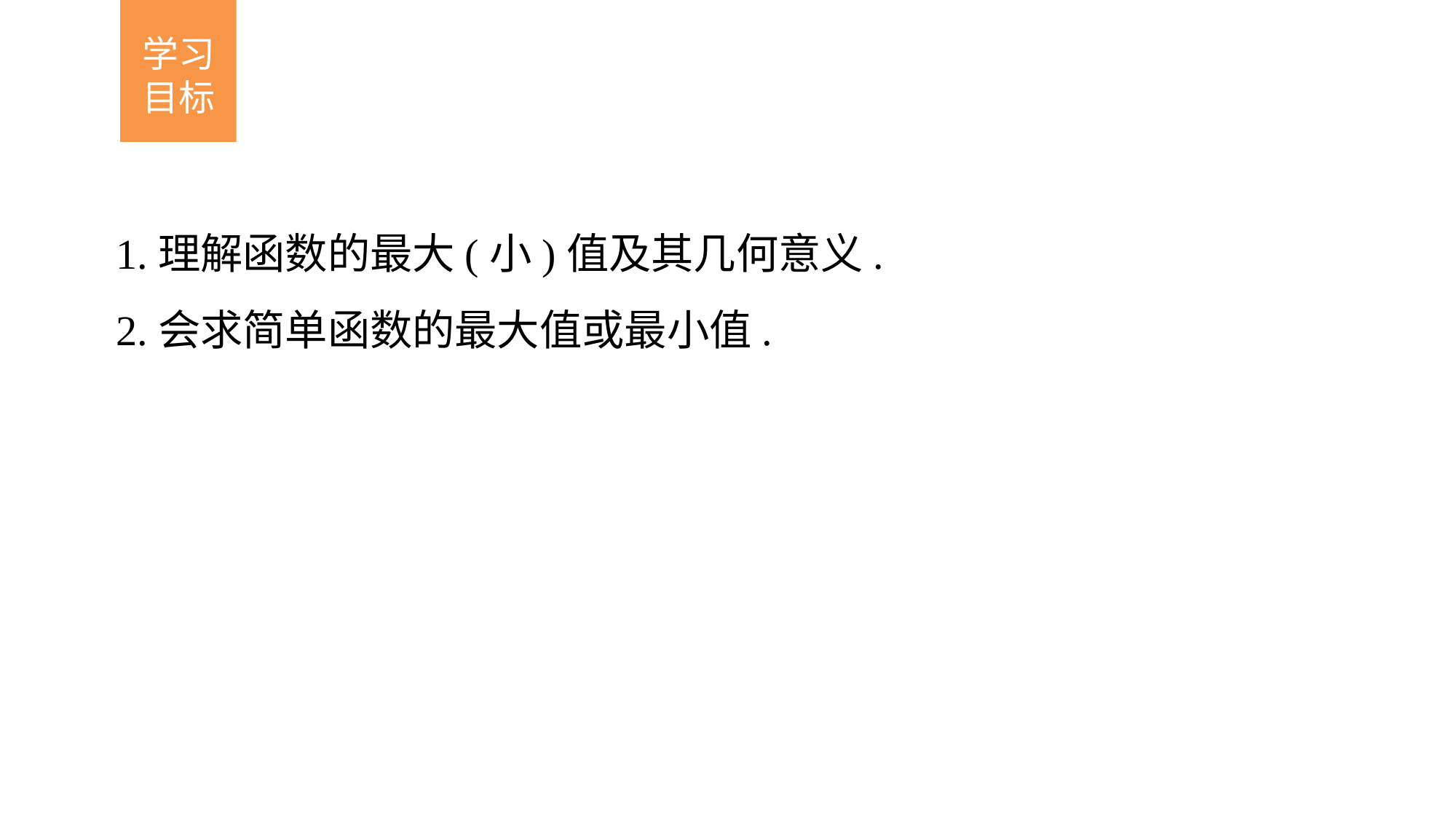

学习目标
1.理解函数的最大(小)值及其几何意义.
2.会求简单函数的最大值或最小值.